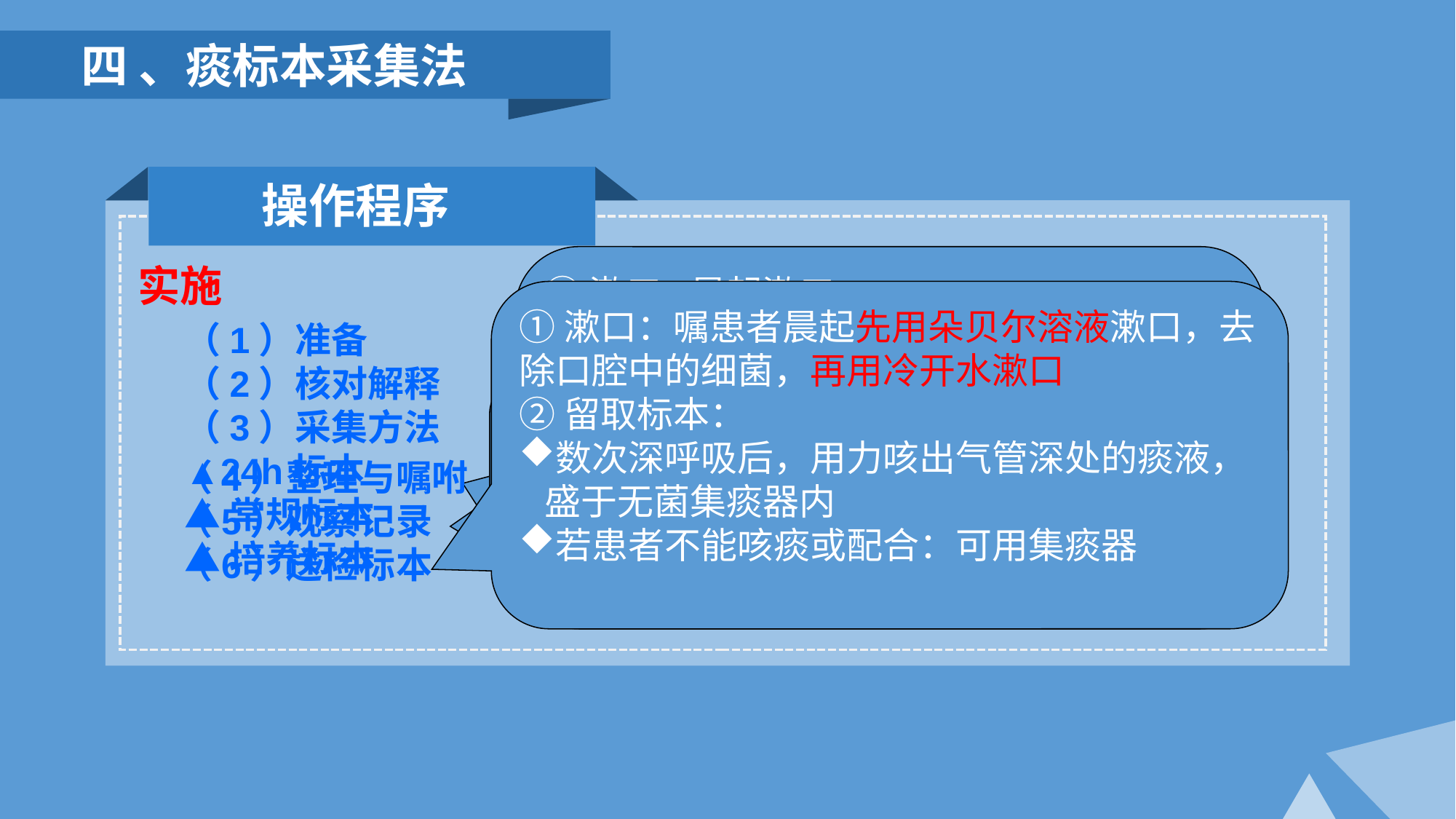

四 、痰标本采集法

操作程序

①漱口:晨起漱口
②留取标本：
深呼吸数次后，用力咳出气管深处第一口痰液，盛于痰盒内
难于自然咳嗽、不合作或人工辅助呼吸患者的痰液采集：使用集痰器
如查找癌细胞，应立即送检或用95％乙醇或10％甲醛固定
实施

（1）准备
（2）核对解释
（3）采集方法
▲24h标本
▲常规标本
▲培养标本
①漱口：嘱患者晨起先用朵贝尔溶液漱口，去除口腔中的细菌，再用冷开水漱口
②留取标本：
数次深呼吸后，用力咳出气管深处的痰液，盛于无菌集痰器内
若患者不能咳痰或配合：可用集痰器
注明留痰起止时间，容器内加少量清水
嘱患者起床后进食前漱口后第一口痰开始留取，至次日晨进食前漱口后最后一口痰结束，全部痰液留入集痰器内送检
（4）整理与嘱咐
（5）观察记录
（6）送检标本